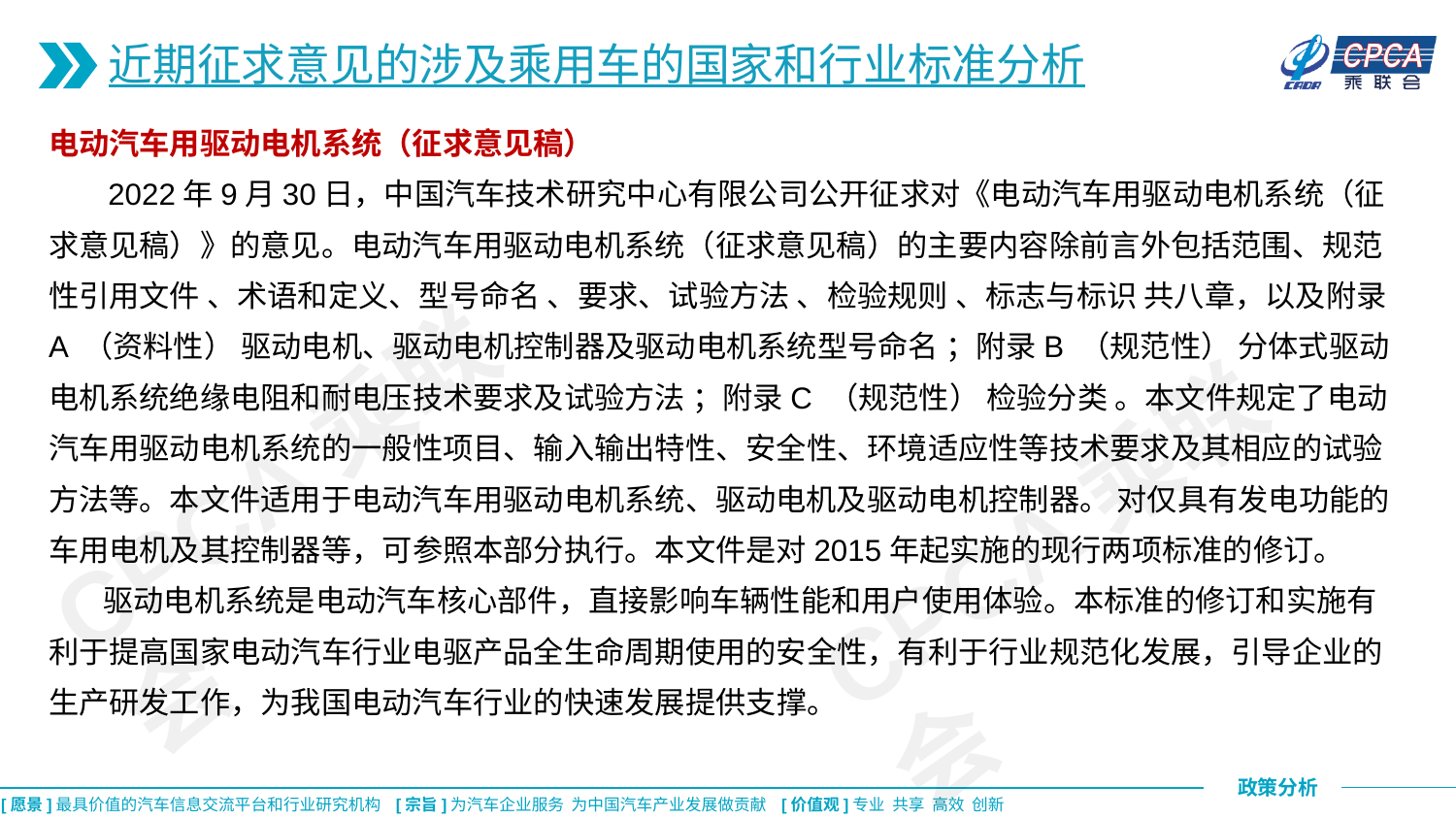

近期征求意见的涉及乘用车的国家和行业标准分析
电动汽车用驱动电机系统（征求意见稿）
       2022年9月30日，中国汽车技术研究中心有限公司公开征求对《电动汽车用驱动电机系统（征求意见稿）》的意见。电动汽车用驱动电机系统（征求意见稿）的主要内容除前言外包括范围、规范性引用文件 、术语和定义、型号命名 、要求、试验方法 、检验规则 、标志与标识 共八章，以及附录A （资料性） 驱动电机、驱动电机控制器及驱动电机系统型号命名 ；附录B （规范性） 分体式驱动电机系统绝缘电阻和耐电压技术要求及试验方法 ；附录C （规范性） 检验分类 。本文件规定了电动汽车用驱动电机系统的一般性项目、输入输出特性、安全性、环境适应性等技术要求及其相应的试验方法等。本文件适用于电动汽车用驱动电机系统、驱动电机及驱动电机控制器。 对仅具有发电功能的车用电机及其控制器等，可参照本部分执行。本文件是对2015年起实施的现行两项标准的修订。
       驱动电机系统是电动汽车核心部件，直接影响车辆性能和用户使用体验。本标准的修订和实施有利于提高国家电动汽车行业电驱产品全生命周期使用的安全性，有利于行业规范化发展，引导企业的生产研发工作，为我国电动汽车行业的快速发展提供支撑。
CPCA乘联会
CPCA乘联会